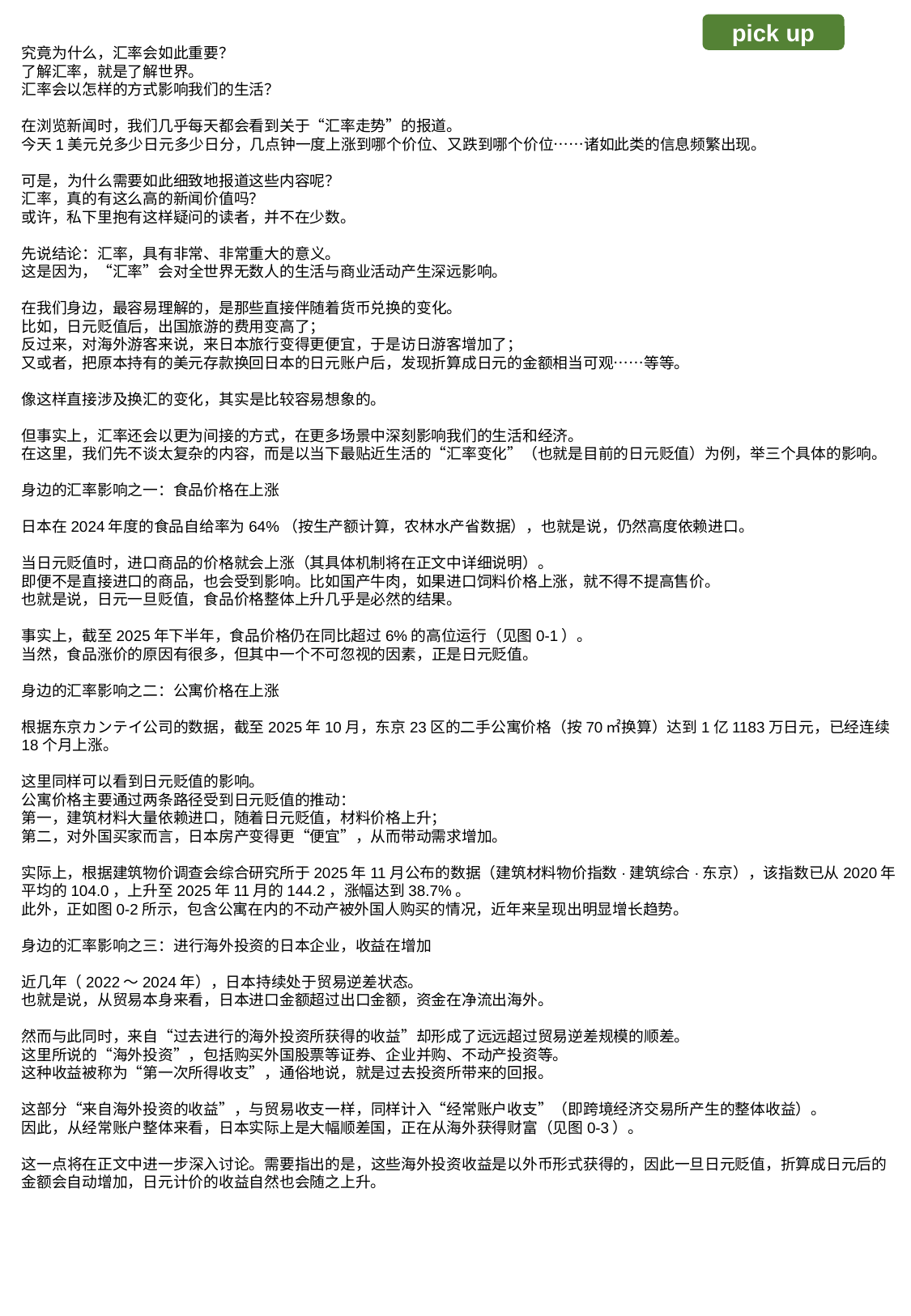

pick up
究竟为什么，汇率会如此重要？
了解汇率，就是了解世界。
汇率会以怎样的方式影响我们的生活？

在浏览新闻时，我们几乎每天都会看到关于“汇率走势”的报道。
今天1美元兑多少日元多少日分，几点钟一度上涨到哪个价位、又跌到哪个价位……诸如此类的信息频繁出现。

可是，为什么需要如此细致地报道这些内容呢？
汇率，真的有这么高的新闻价值吗？
或许，私下里抱有这样疑问的读者，并不在少数。

先说结论：汇率，具有非常、非常重大的意义。
这是因为，“汇率”会对全世界无数人的生活与商业活动产生深远影响。

在我们身边，最容易理解的，是那些直接伴随着货币兑换的变化。
比如，日元贬值后，出国旅游的费用变高了；
反过来，对海外游客来说，来日本旅行变得更便宜，于是访日游客增加了；
又或者，把原本持有的美元存款换回日本的日元账户后，发现折算成日元的金额相当可观……等等。

像这样直接涉及换汇的变化，其实是比较容易想象的。

但事实上，汇率还会以更为间接的方式，在更多场景中深刻影响我们的生活和经济。
在这里，我们先不谈太复杂的内容，而是以当下最贴近生活的“汇率变化”（也就是目前的日元贬值）为例，举三个具体的影响。

身边的汇率影响之一：食品价格在上涨

日本在2024年度的食品自给率为64%（按生产额计算，农林水产省数据），也就是说，仍然高度依赖进口。

当日元贬值时，进口商品的价格就会上涨（其具体机制将在正文中详细说明）。
即便不是直接进口的商品，也会受到影响。比如国产牛肉，如果进口饲料价格上涨，就不得不提高售价。
也就是说，日元一旦贬值，食品价格整体上升几乎是必然的结果。

事实上，截至2025年下半年，食品价格仍在同比超过6%的高位运行（见图0-1）。
当然，食品涨价的原因有很多，但其中一个不可忽视的因素，正是日元贬值。

身边的汇率影响之二：公寓价格在上涨

根据东京カンテイ公司的数据，截至2025年10月，东京23区的二手公寓价格（按70㎡换算）达到1亿1183万日元，已经连续18个月上涨。

这里同样可以看到日元贬值的影响。
公寓价格主要通过两条路径受到日元贬值的推动：
第一，建筑材料大量依赖进口，随着日元贬值，材料价格上升；
第二，对外国买家而言，日本房产变得更“便宜”，从而带动需求增加。

实际上，根据建筑物价调查会综合研究所于2025年11月公布的数据（建筑材料物价指数·建筑综合·东京），该指数已从2020年平均的104.0，上升至2025年11月的144.2，涨幅达到38.7%。
此外，正如图0-2所示，包含公寓在内的不动产被外国人购买的情况，近年来呈现出明显增长趋势。

身边的汇率影响之三：进行海外投资的日本企业，收益在增加

近几年（2022～2024年），日本持续处于贸易逆差状态。
也就是说，从贸易本身来看，日本进口金额超过出口金额，资金在净流出海外。

然而与此同时，来自“过去进行的海外投资所获得的收益”却形成了远远超过贸易逆差规模的顺差。
这里所说的“海外投资”，包括购买外国股票等证券、企业并购、不动产投资等。
这种收益被称为“第一次所得收支”，通俗地说，就是过去投资所带来的回报。

这部分“来自海外投资的收益”，与贸易收支一样，同样计入“经常账户收支”（即跨境经济交易所产生的整体收益）。
因此，从经常账户整体来看，日本实际上是大幅顺差国，正在从海外获得财富（见图0-3）。

这一点将在正文中进一步深入讨论。需要指出的是，这些海外投资收益是以外币形式获得的，因此一旦日元贬值，折算成日元后的金额会自动增加，日元计价的收益自然也会随之上升。